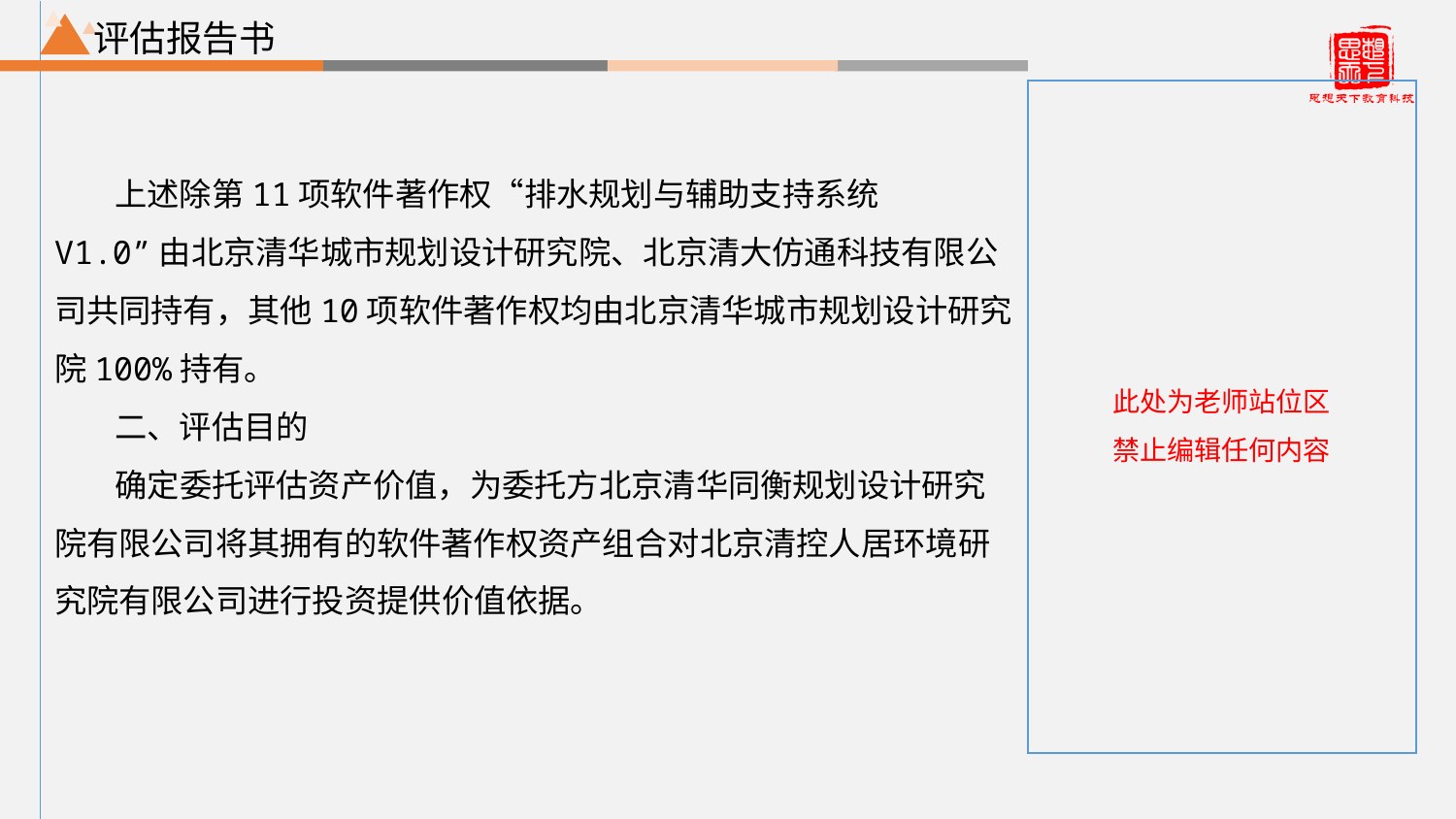

评估报告书
上述除第11项软件著作权“排水规划与辅助支持系统V1.0”由北京清华城市规划设计研究院、北京清大仿通科技有限公司共同持有，其他10项软件著作权均由北京清华城市规划设计研究院100%持有。
二、评估目的
确定委托评估资产价值，为委托方北京清华同衡规划设计研究院有限公司将其拥有的软件著作权资产组合对北京清控人居环境研究院有限公司进行投资提供价值依据。

126